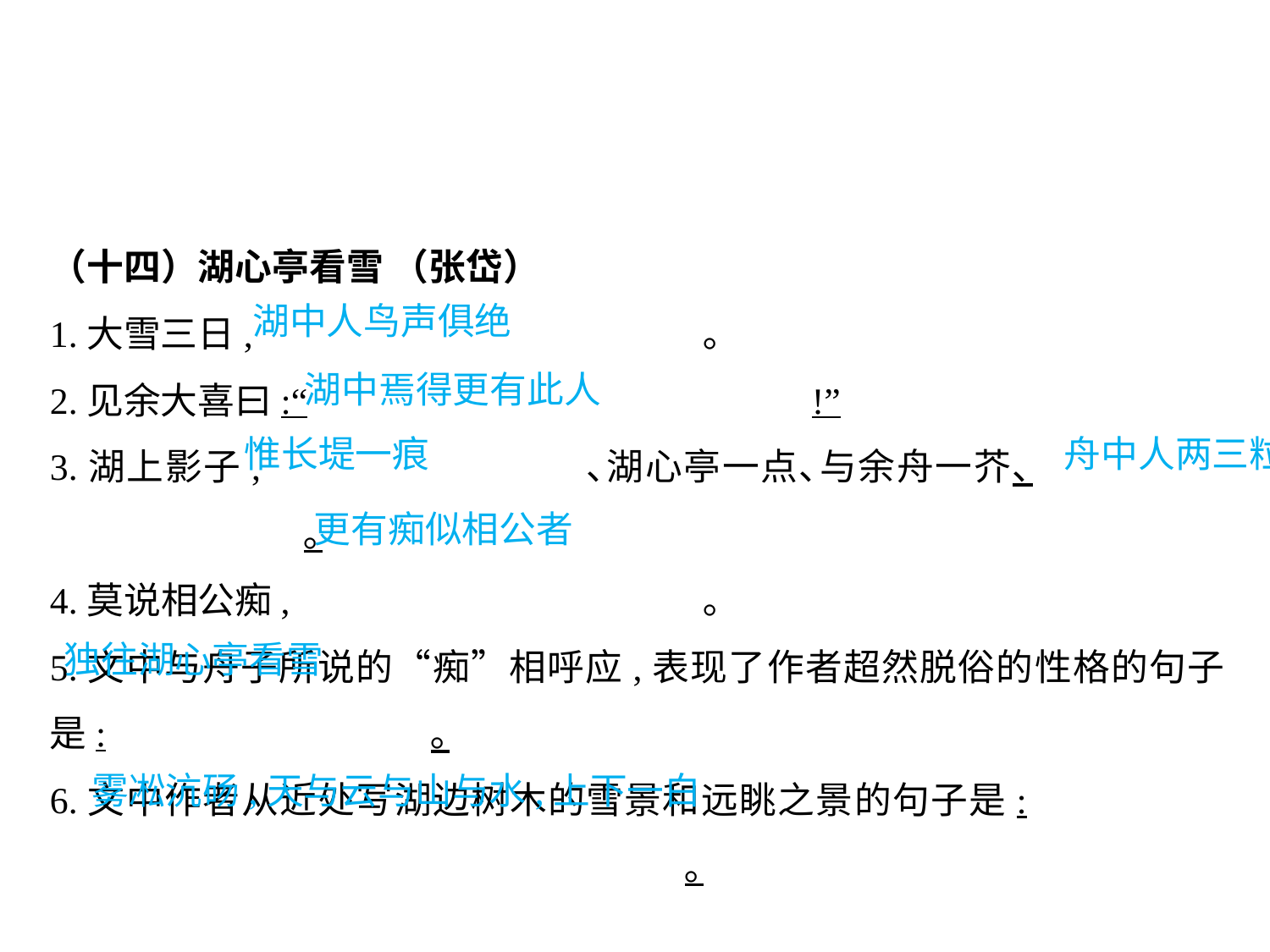

（十四）湖心亭看雪 （张岱）
1.大雪三日,				 ｡
2.见余大喜曰:“				!”
3.湖上影子,			 ､湖心亭一点､与余舟一芥､				｡
4.莫说相公痴,				 ｡
5.文中与舟子所说的“痴”相呼应,表现了作者超然脱俗的性格的句子是:			｡
6.文中作者从近处写湖边树木的雪景和远眺之景的句子是:							｡
湖中人鸟声俱绝
湖中焉得更有此人
惟长堤一痕					       舟中人两三粒而已
更有痴似相公者
独往湖心亭看雪
									        雾凇沆砀,天与云与山与水,上下一白